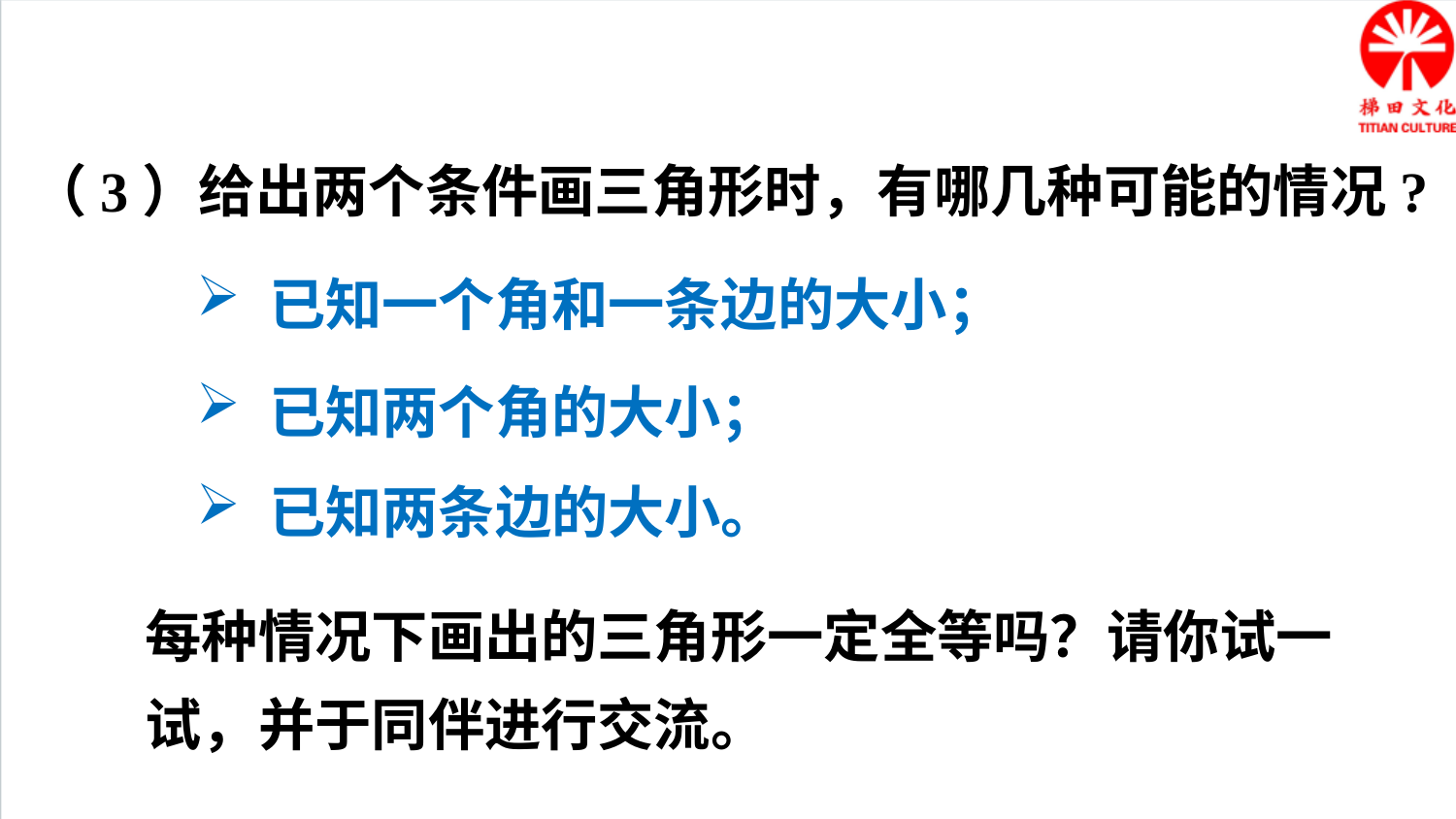

（3）给出两个条件画三角形时，有哪几种可能的情况?
已知一个角和一条边的大小；
已知两个角的大小；
已知两条边的大小。
每种情况下画出的三角形一定全等吗？请你试一试，并于同伴进行交流。